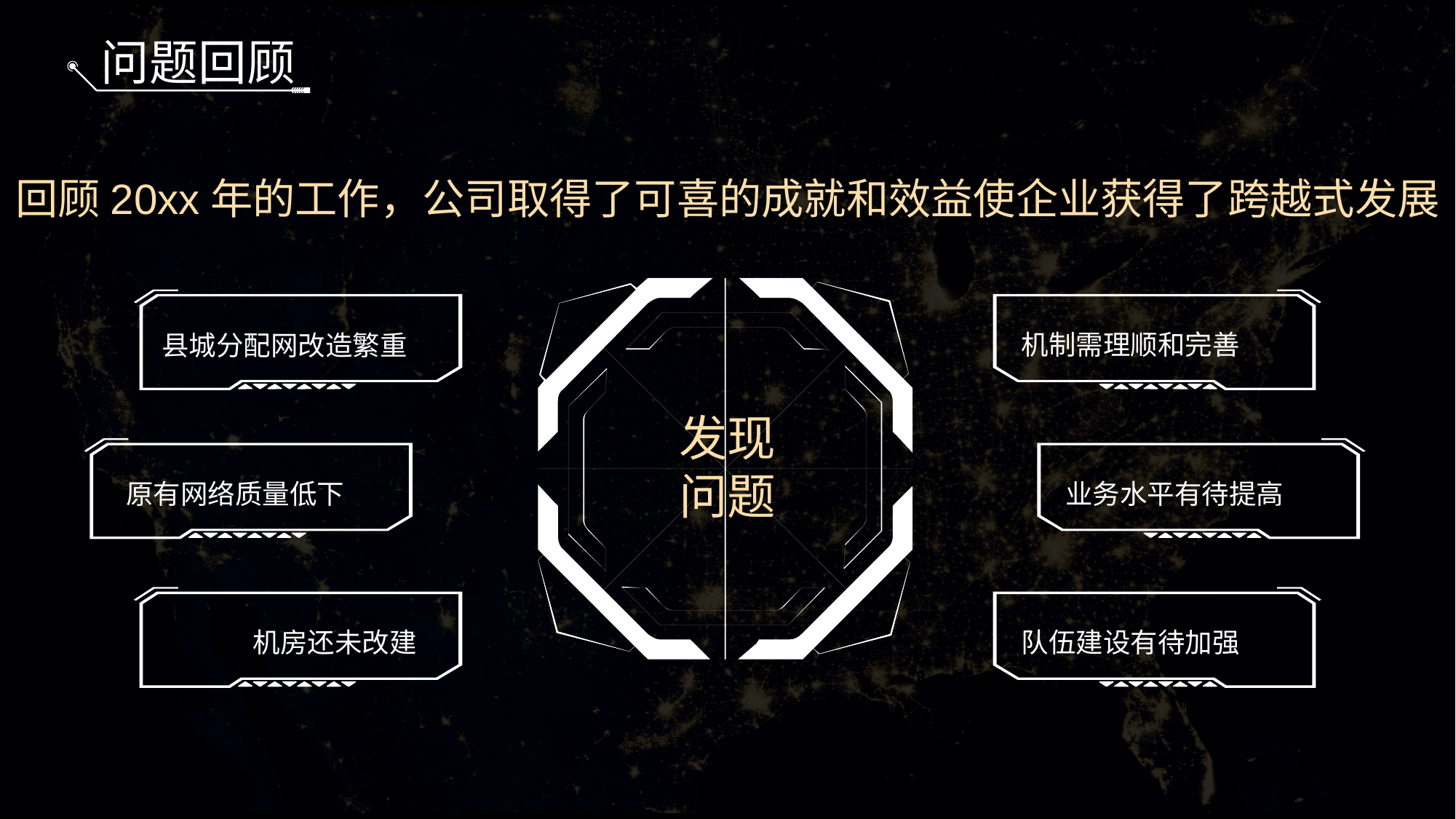

问题回顾

回顾20xx年的工作，公司取得了可喜的成就和效益使企业获得了跨越式发展

机制需理顺和完善
县城分配网改造繁重
发现
问题

原有网络质量低下
业务水平有待提高

机房还未改建
队伍建设有待加强